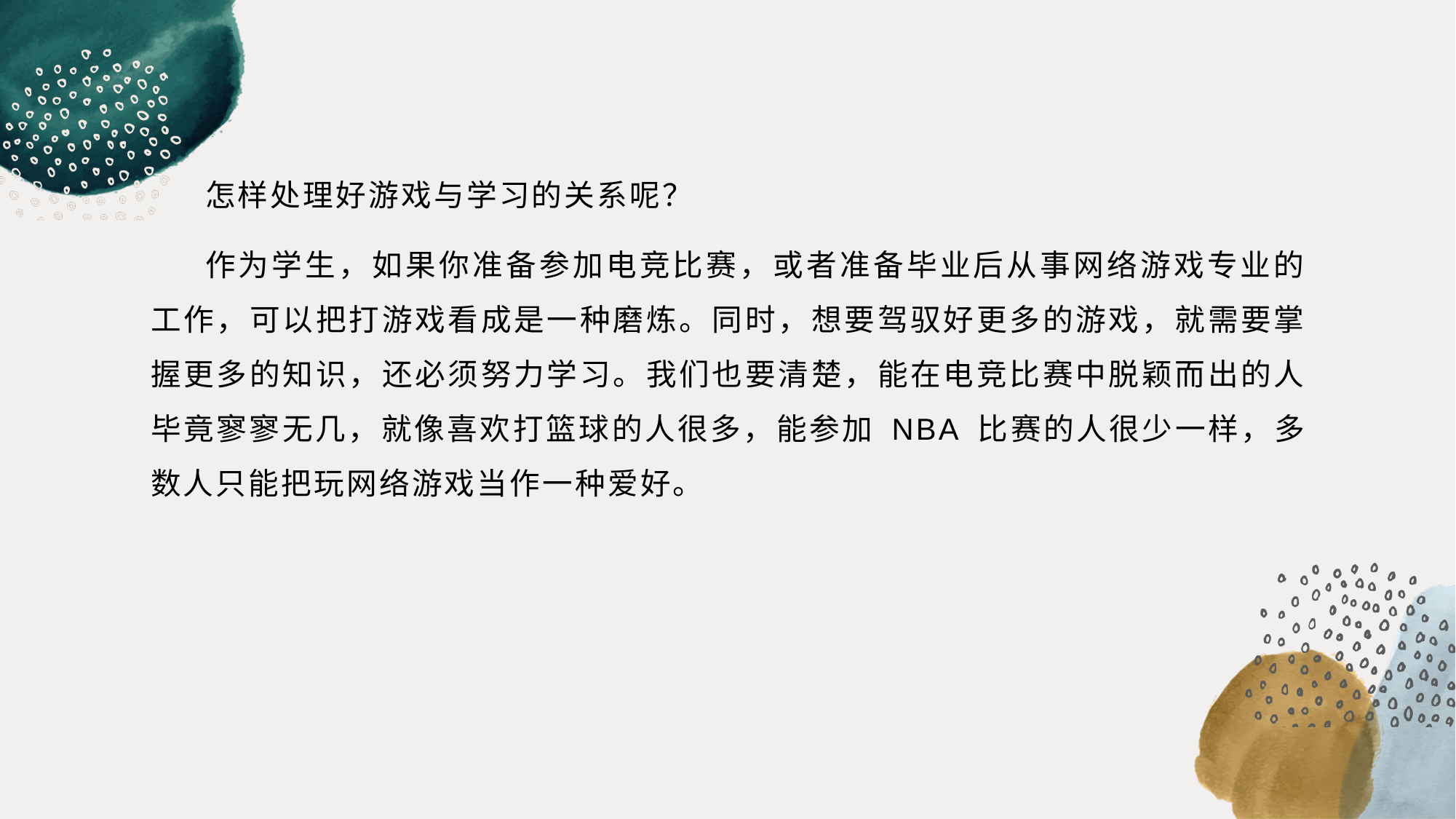

怎样处理好游戏与学习的关系呢？
作为学生，如果你准备参加电竞比赛，或者准备毕业后从事网络游戏专业的工作，可以把打游戏看成是一种磨炼。同时，想要驾驭好更多的游戏，就需要掌握更多的知识，还必须努力学习。我们也要清楚，能在电竞比赛中脱颖而出的人毕竟寥寥无几，就像喜欢打篮球的人很多，能参加 NBA 比赛的人很少一样，多数人只能把玩网络游戏当作一种爱好。